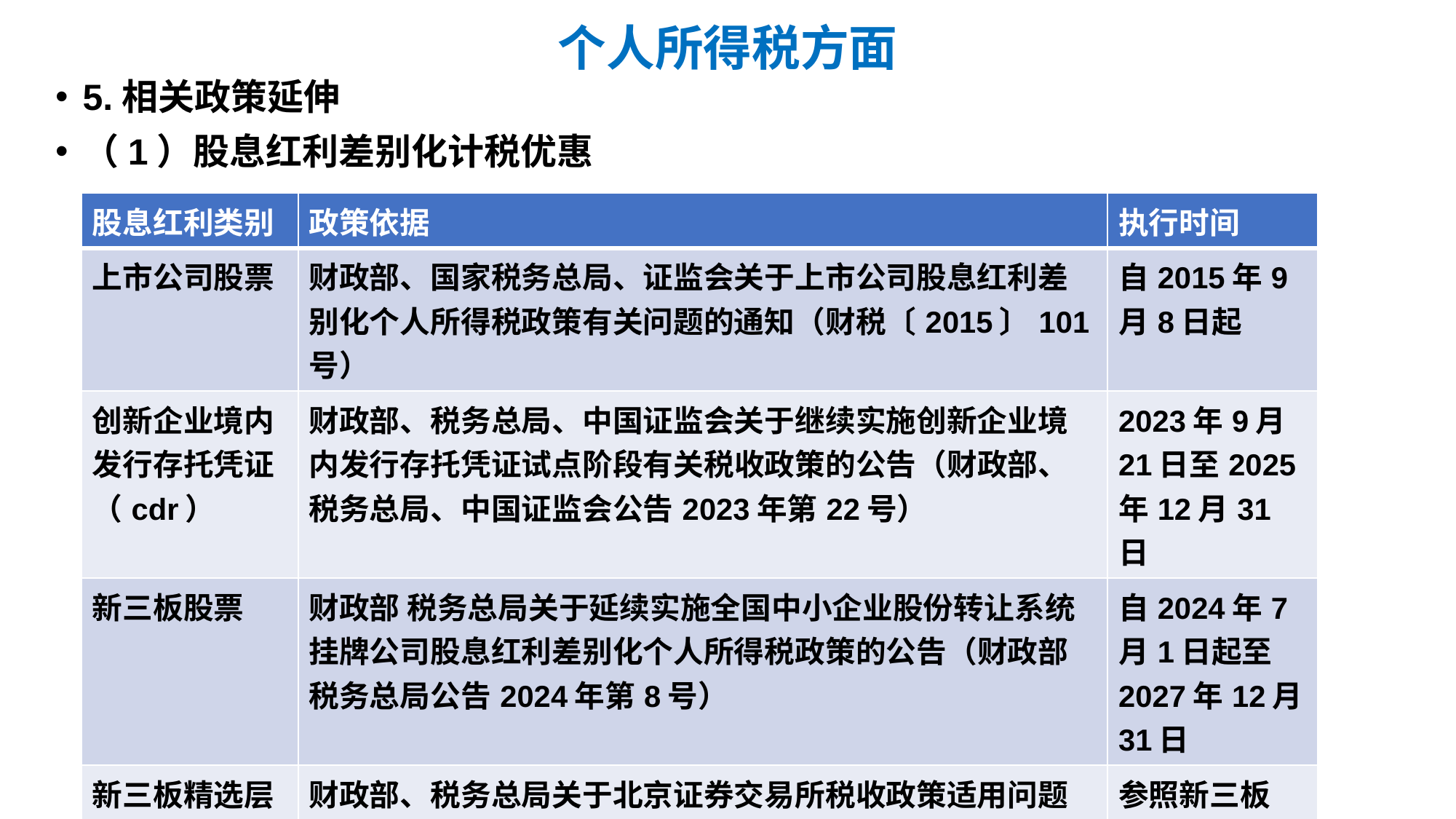

# 个人所得税方面
5.相关政策延伸
（1）股息红利差别化计税优惠

| 股息红利类别 | 政策依据 | 执行时间 |
| --- | --- | --- |
| 上市公司股票 | 财政部、国家税务总局、证监会关于上市公司股息红利差别化个人所得税政策有关问题的通知（财税〔2015〕101号） | 自2015年9月8日起 |
| 创新企业境内发行存托凭证（cdr） | 财政部、税务总局、中国证监会关于继续实施创新企业境内发行存托凭证试点阶段有关税收政策的公告（财政部、税务总局、中国证监会公告2023年第22号） | 2023年9月21日至2025年12月31日 |
| 新三板股票 | 财政部 税务总局关于延续实施全国中小企业股份转让系统挂牌公司股息红利差别化个人所得税政策的公告（财政部 税务总局公告2024年第8号） | 自2024年7月1日起至2027年12月31日 |
| 新三板精选层（北交所股票） | 财政部、税务总局关于北京证券交易所税收政策适用问题的公告（财政部、税务总局公告2021年第33号） | 参照新三板 |